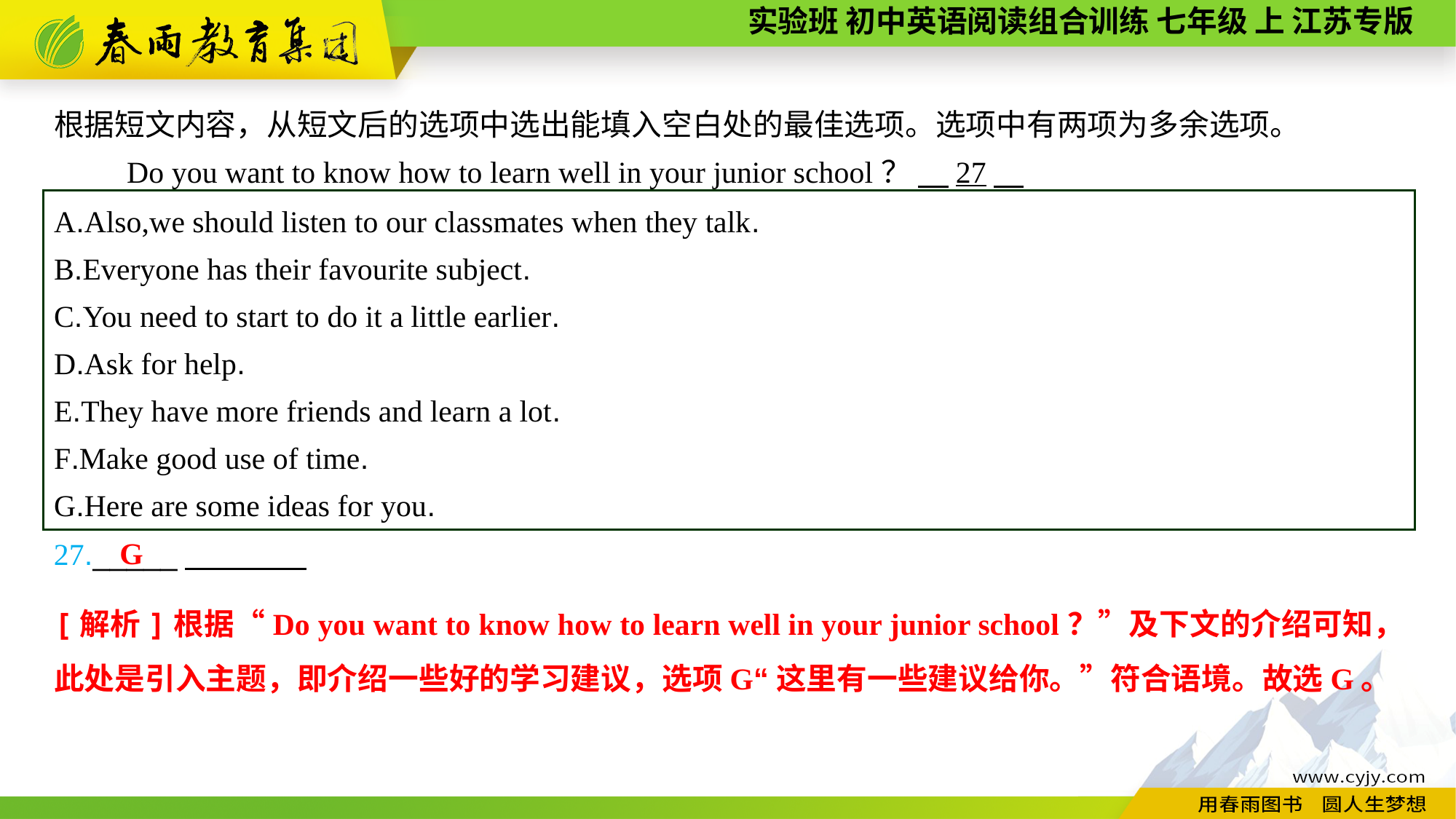

根据短文内容，从短文后的选项中选出能填入空白处的最佳选项。选项中有两项为多余选项。
Do you want to know how to learn well in your junior school？ 　27
A.Also,we should listen to our classmates when they talk.
B.Everyone has their favourite subject.
C.You need to start to do it a little earlier.
D.Ask for help.
E.They have more friends and learn a lot.
F.Make good use of time.
G.Here are some ideas for you.

G
27._____
[解析]根据“Do you want to know how to learn well in your junior school？”及下文的介绍可知，此处是引入主题，即介绍一些好的学习建议，选项G“这里有一些建议给你。”符合语境。故选G。